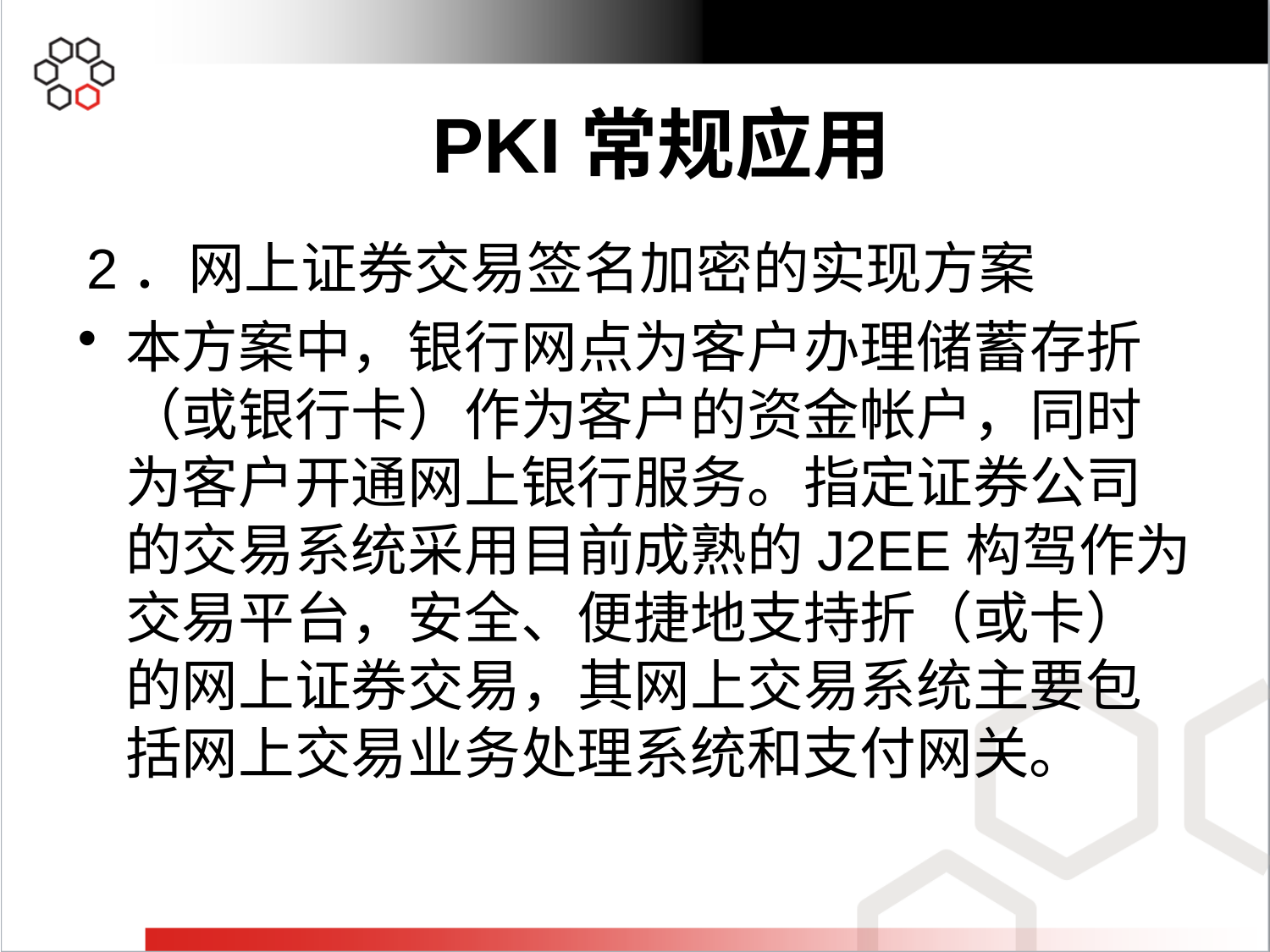

2．网上证券交易签名加密的实现方案
本方案中，银行网点为客户办理储蓄存折（或银行卡）作为客户的资金帐户，同时为客户开通网上银行服务。指定证券公司的交易系统采用目前成熟的J2EE构驾作为交易平台，安全、便捷地支持折（或卡）的网上证券交易，其网上交易系统主要包括网上交易业务处理系统和支付网关。